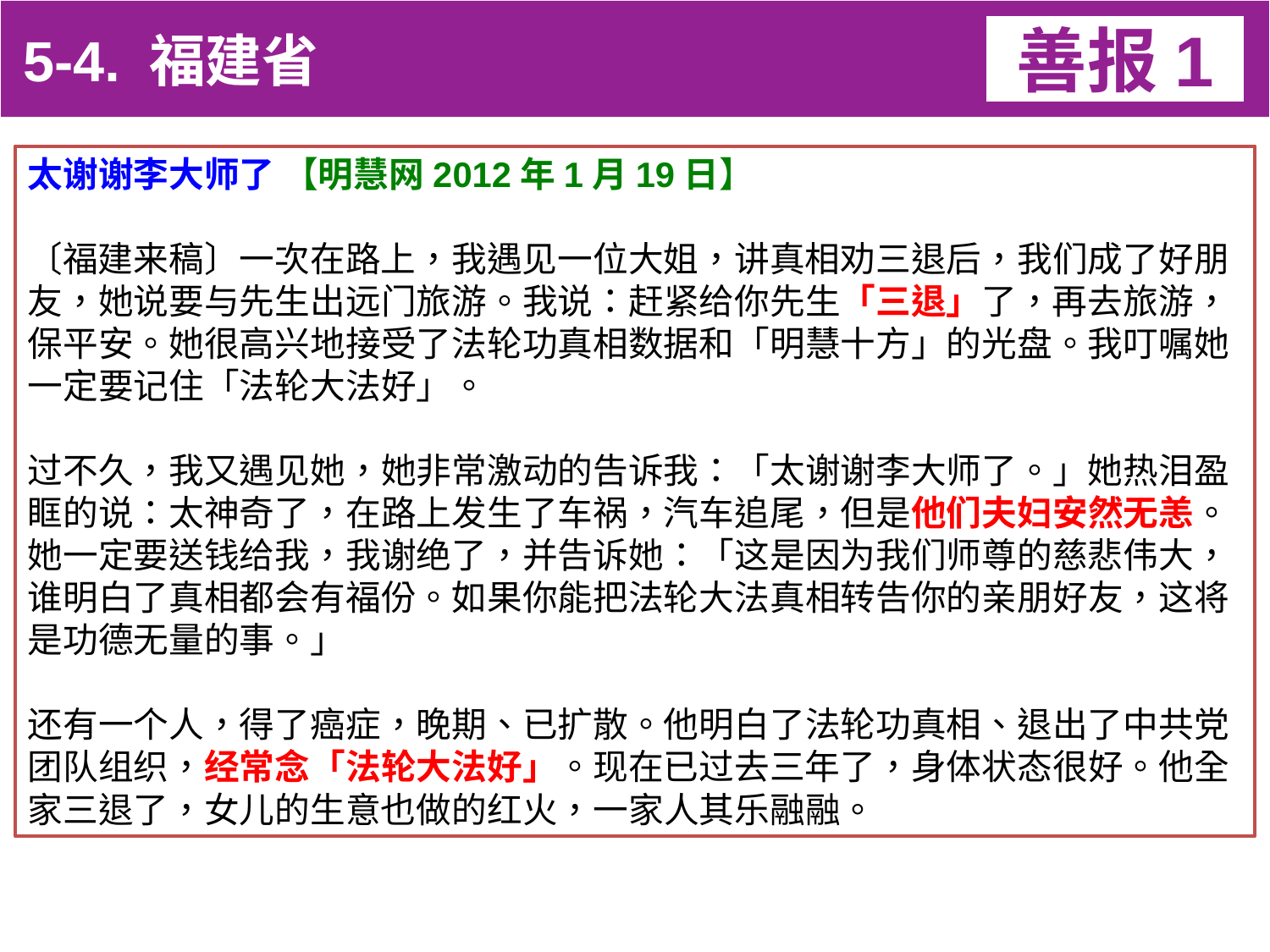

5-4. 福建省
善报1

11-3. XX市官員惡報實例
太谢谢李大师了 【明慧网2012年1月19日】

〔福建来稿〕一次在路上，我遇见一位大姐，讲真相劝三退后，我们成了好朋友，她说要与先生出远门旅游。我说：赶紧给你先生「三退」了，再去旅游，保平安。她很高兴地接受了法轮功真相数据和「明慧十方」的光盘。我叮嘱她一定要记住「法轮大法好」。

过不久，我又遇见她，她非常激动的告诉我：「太谢谢李大师了。」她热泪盈眶的说：太神奇了，在路上发生了车祸，汽车追尾，但是他们夫妇安然无恙。她一定要送钱给我，我谢绝了，并告诉她：「这是因为我们师尊的慈悲伟大，谁明白了真相都会有福份。如果你能把法轮大法真相转告你的亲朋好友，这将是功德无量的事。」

还有一个人，得了癌症，晚期、已扩散。他明白了法轮功真相、退出了中共党团队组织，经常念「法轮大法好」。现在已过去三年了，身体状态很好。他全家三退了，女儿的生意也做的红火，一家人其乐融融。